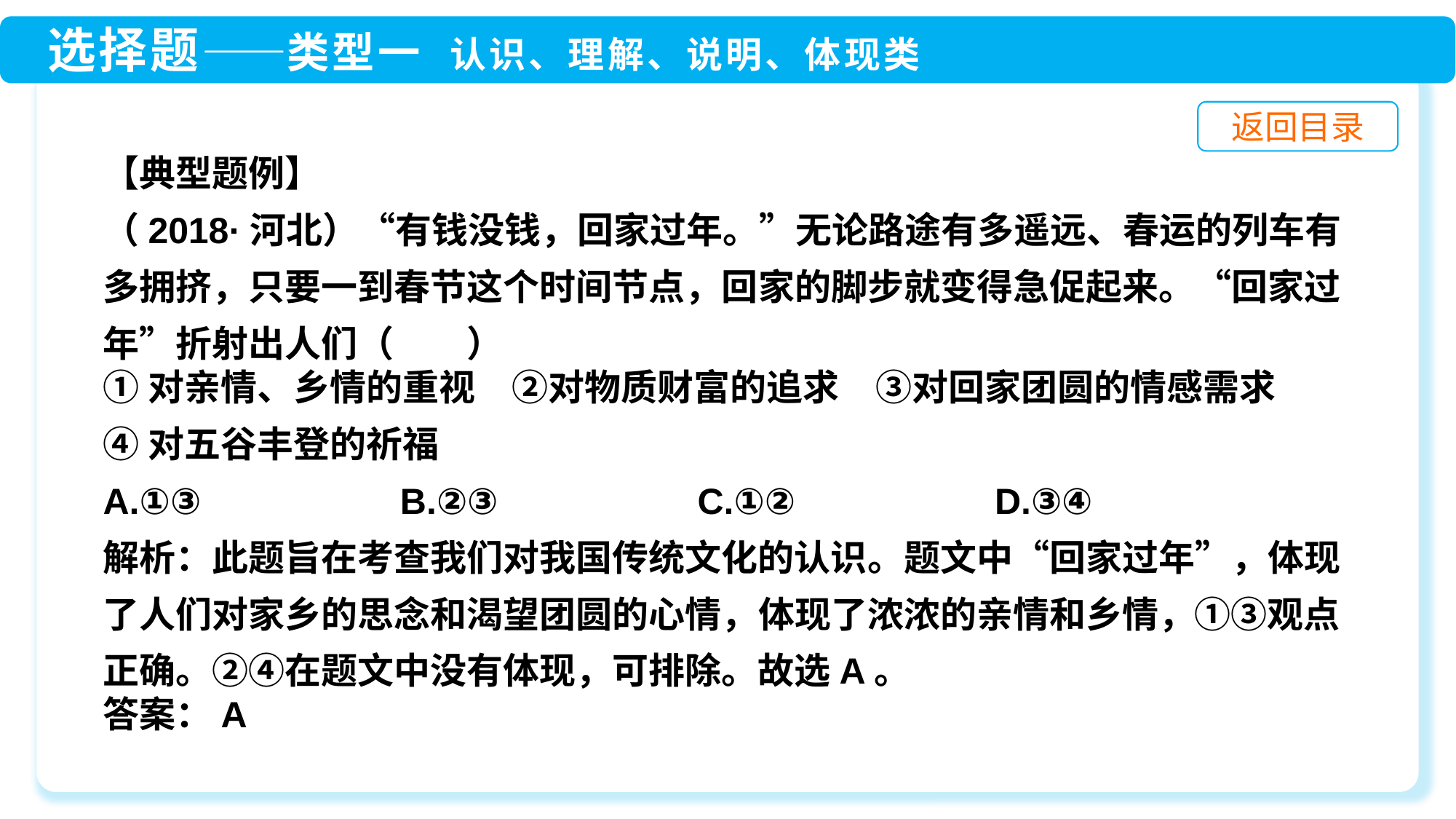

【典型题例】
（2018·河北）“有钱没钱，回家过年。”无论路途有多遥远、春运的列车有多拥挤，只要一到春节这个时间节点，回家的脚步就变得急促起来。“回家过年”折射出人们（　　）
①对亲情、乡情的重视　②对物质财富的追求　③对回家团圆的情感需求
④对五谷丰登的祈福
A.①③　　　　　B.②③　　　　　C.①②　　　　　D.③④
解析：此题旨在考查我们对我国传统文化的认识。题文中“回家过年”，体现了人们对家乡的思念和渴望团圆的心情，体现了浓浓的亲情和乡情，①③观点正确。②④在题文中没有体现，可排除。故选A。
答案：A